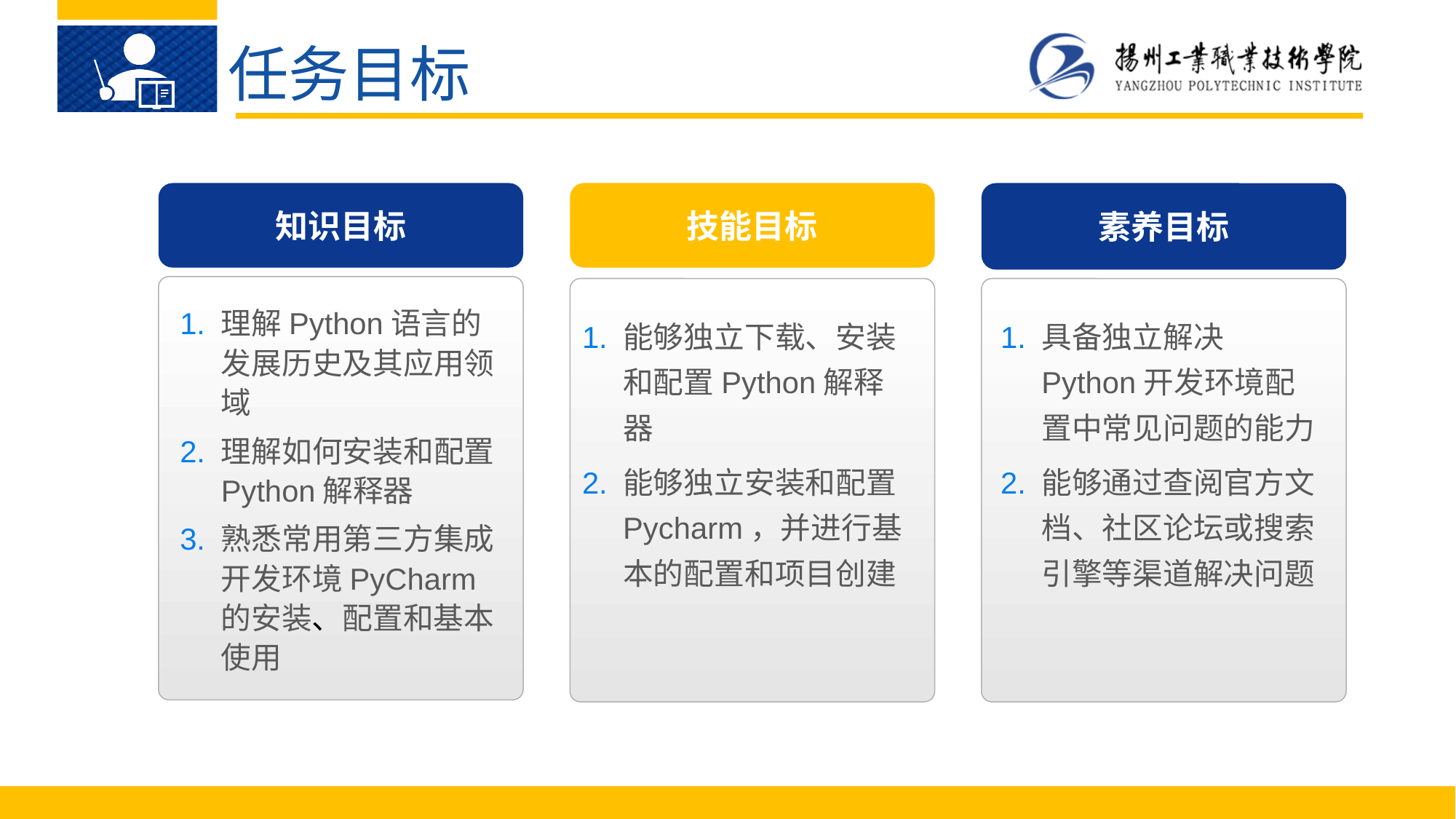

任务目标
知识目标
素养目标
技能目标

理解Python语言的发展历史及其应用领域
理解如何安装和配置Python解释器
熟悉常用第三方集成开发环境PyCharm的安装、配置和基本使用

具备独立解决Python开发环境配置中常见问题的能力
能够通过查阅官方文档、社区论坛或搜索引擎等渠道解决问题

能够独立下载、安装和配置Python解释器
能够独立安装和配置Pycharm，并进行基本的配置和项目创建